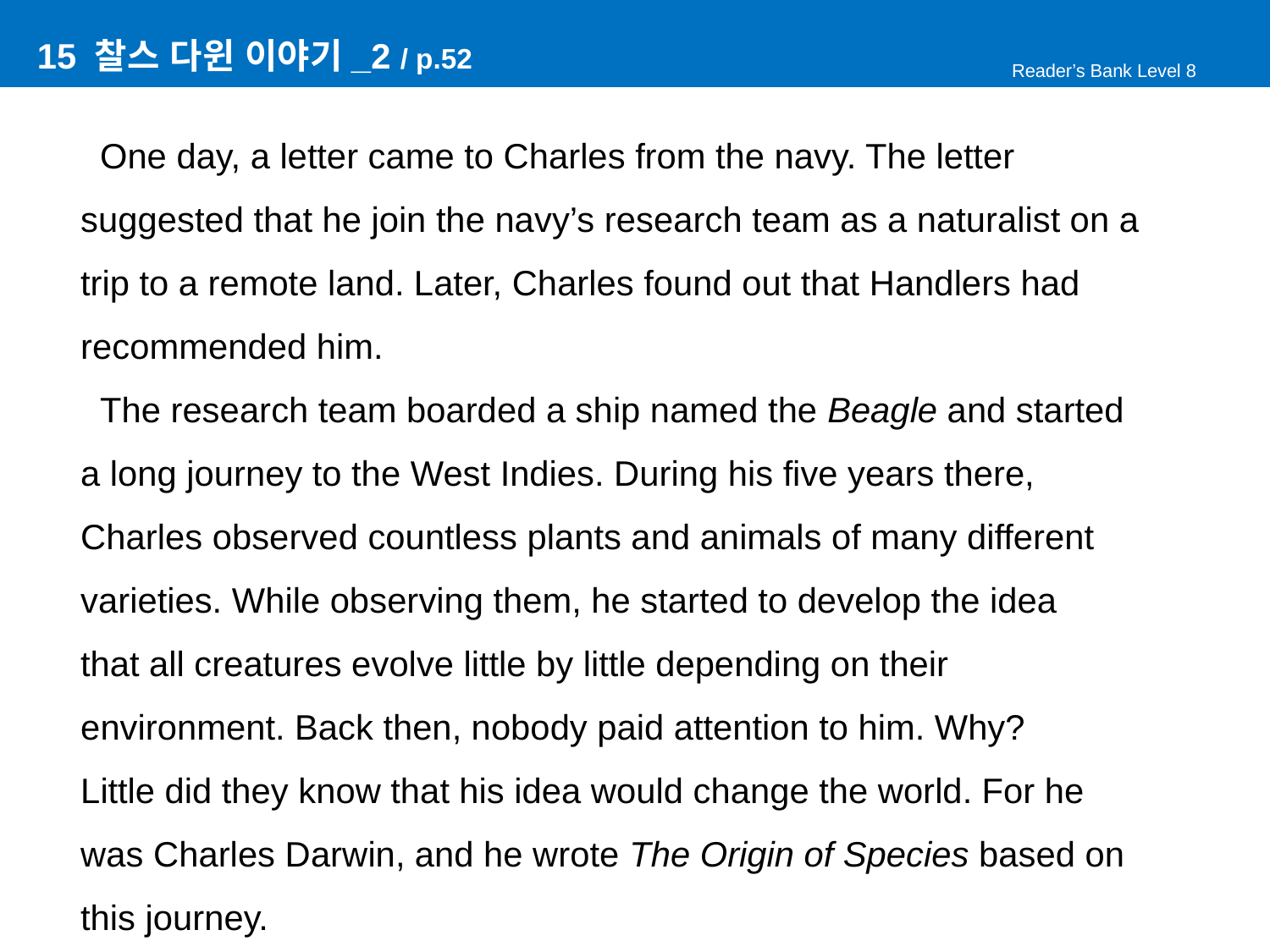

# 15 찰스 다윈 이야기_2 / p.52
Reader’s Bank Level 8

  One day, a letter came to Charles from the navy. The letter
suggested that he join the navy’s research team as a naturalist on a
trip to a remote land. Later, Charles found out that Handlers had
recommended him.
  The research team boarded a ship named the Beagle and started
a long journey to the West Indies. During his five years there,
Charles observed countless plants and animals of many different
varieties. While observing them, he started to develop the idea
that all creatures evolve little by little depending on their
environment. Back then, nobody paid attention to him. Why?
Little did they know that his idea would change the world. For he
was Charles Darwin, and he wrote The Origin of Species based on
this journey.